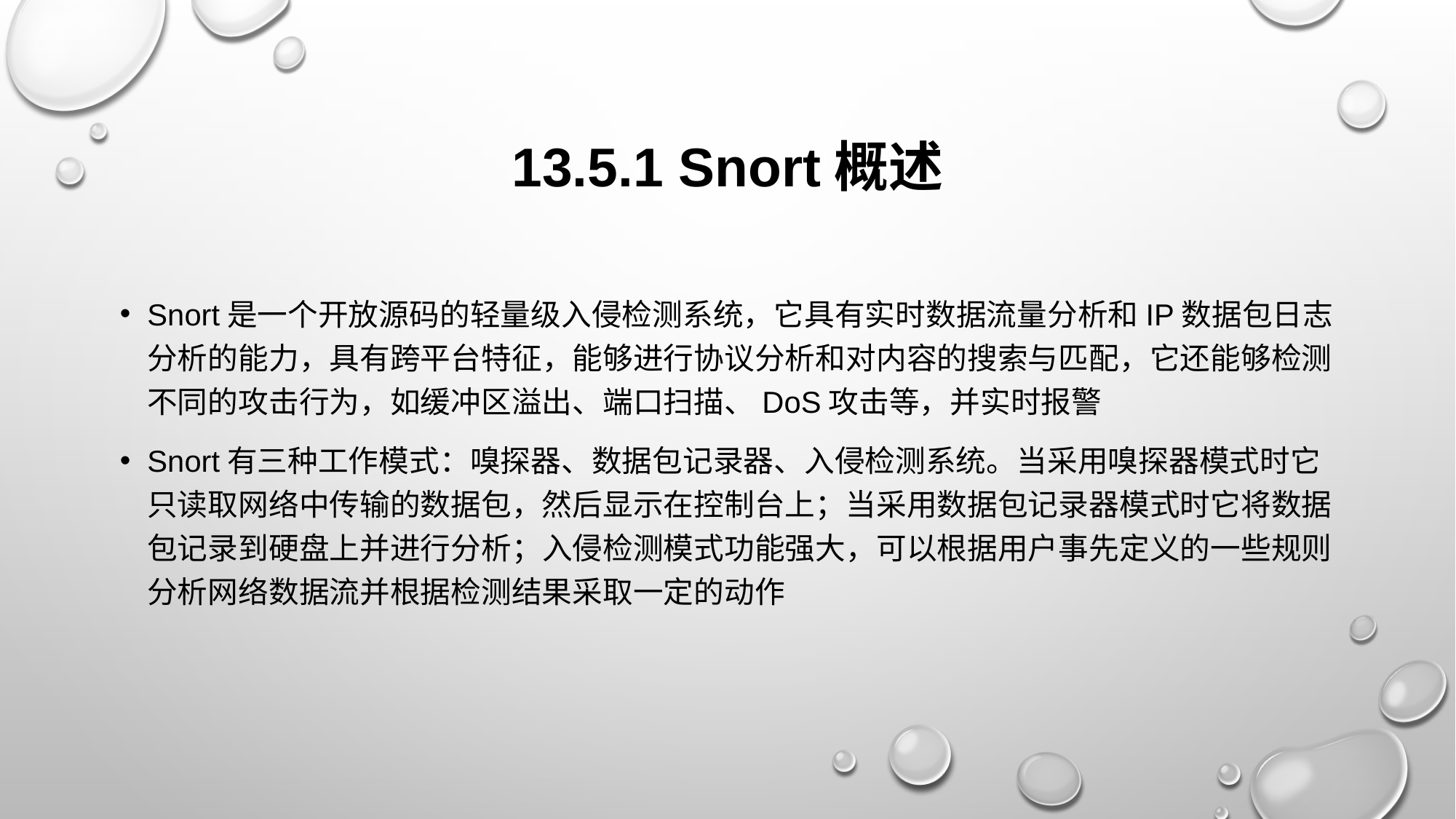

# 13.5.1 Snort概述
Snort是一个开放源码的轻量级入侵检测系统，它具有实时数据流量分析和IP数据包日志分析的能力，具有跨平台特征，能够进行协议分析和对内容的搜索与匹配，它还能够检测不同的攻击行为，如缓冲区溢出、端口扫描、DoS攻击等，并实时报警
Snort有三种工作模式：嗅探器、数据包记录器、入侵检测系统。当采用嗅探器模式时它只读取网络中传输的数据包，然后显示在控制台上；当采用数据包记录器模式时它将数据包记录到硬盘上并进行分析；入侵检测模式功能强大，可以根据用户事先定义的一些规则分析网络数据流并根据检测结果采取一定的动作